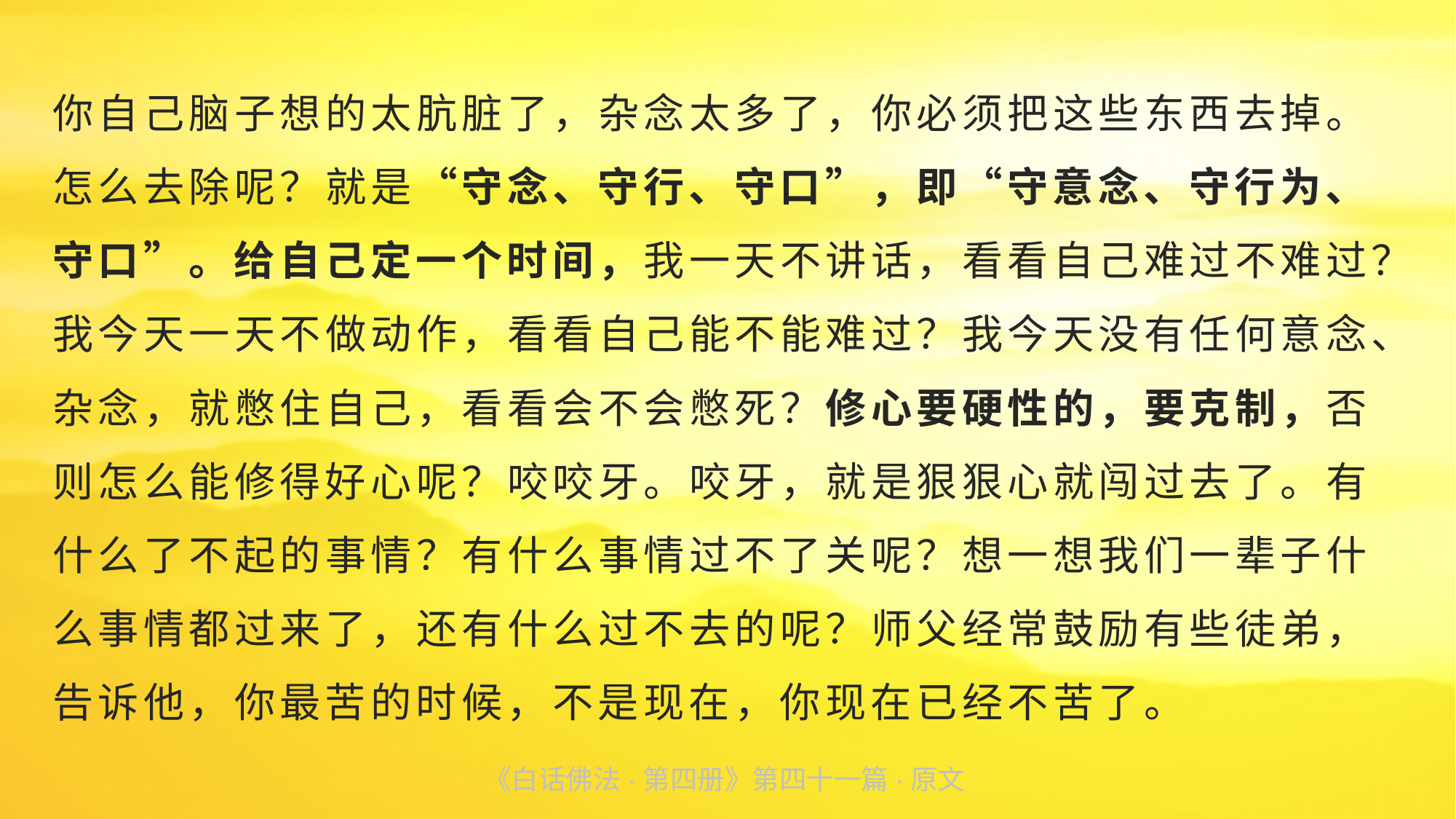

你自己脑子想的太肮脏了，杂念太多了，你必须把这些东西去掉。怎么去除呢？就是“守念、守行、守口”，即“守意念、守行为、守口”。给自己定一个时间，我一天不讲话，看看自己难过不难过？我今天一天不做动作，看看自己能不能难过？我今天没有任何意念、杂念，就憋住自己，看看会不会憋死？修心要硬性的，要克制，否则怎么能修得好心呢？咬咬牙。咬牙，就是狠狠心就闯过去了。有什么了不起的事情？有什么事情过不了关呢？想一想我们一辈子什么事情都过来了，还有什么过不去的呢？师父经常鼓励有些徒弟，告诉他，你最苦的时候，不是现在，你现在已经不苦了。
《白话佛法·第四册》第四十一篇·原文